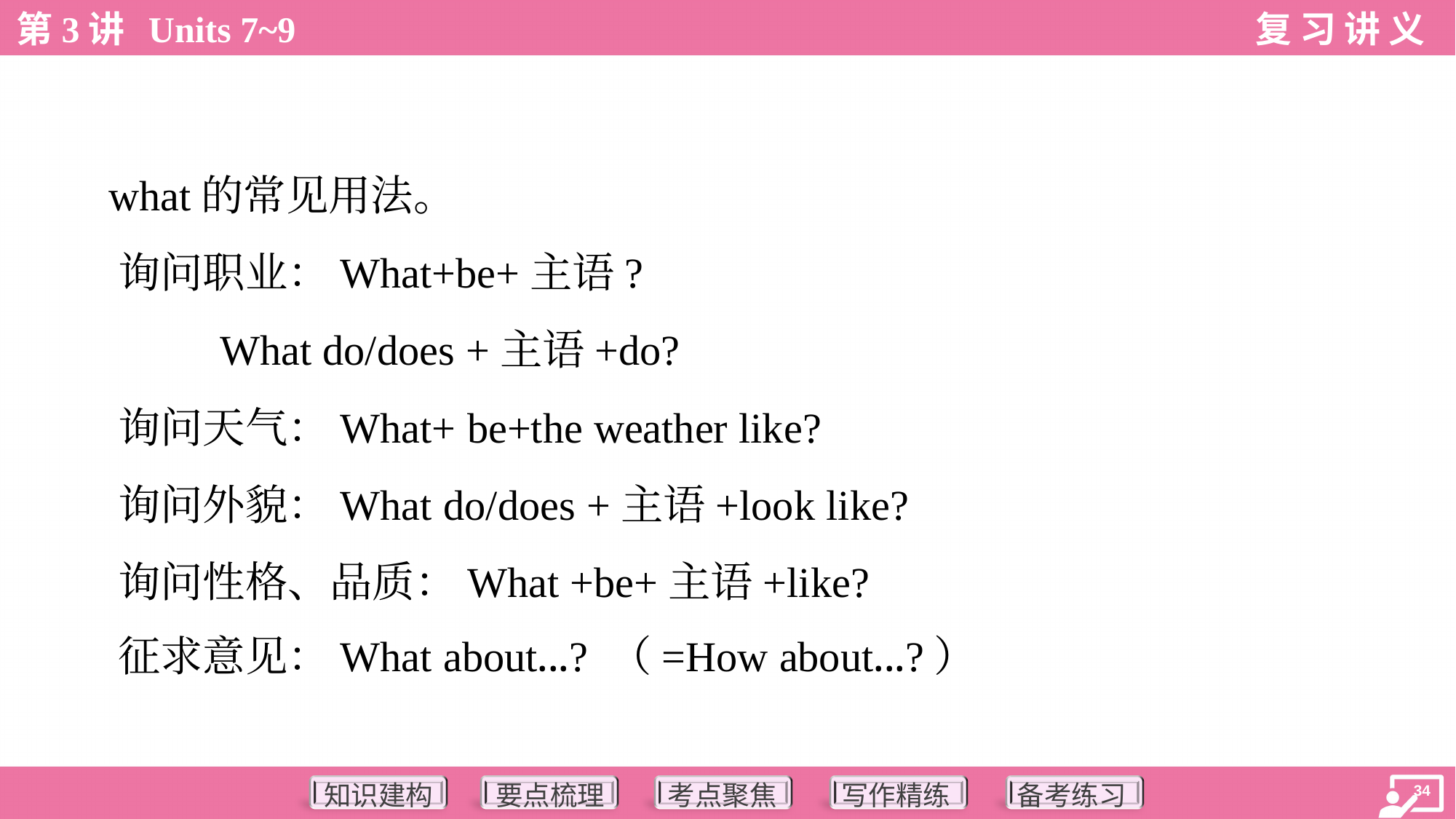

what的常见用法。
    询问职业：What+be+主语?
              What do/does +主语+do?
    询问天气：What+ be+the weather like?
    询问外貌：What do/does +主语+look like?
    询问性格、品质：What +be+主语+like?
    征求意见：What about...? （=How about...?）